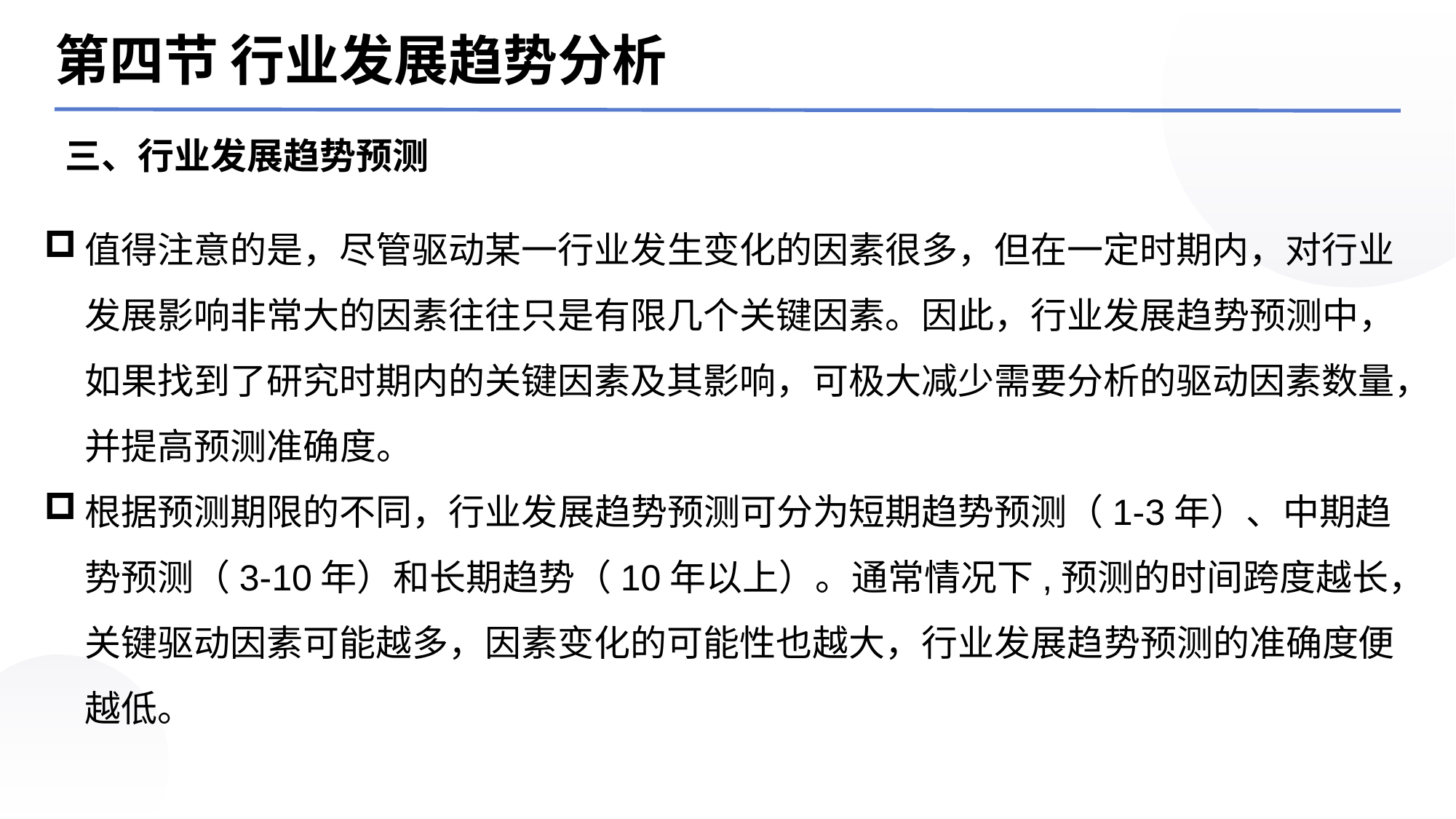

第四节 行业发展趋势分析
三、行业发展趋势预测
值得注意的是，尽管驱动某一行业发生变化的因素很多，但在一定时期内，对行业发展影响非常大的因素往往只是有限几个关键因素。因此，行业发展趋势预测中，如果找到了研究时期内的关键因素及其影响，可极大减少需要分析的驱动因素数量，并提高预测准确度。
根据预测期限的不同，行业发展趋势预测可分为短期趋势预测（1-3年）、中期趋势预测（3-10年）和长期趋势（10年以上）。通常情况下,预测的时间跨度越长，关键驱动因素可能越多，因素变化的可能性也越大，行业发展趋势预测的准确度便越低。